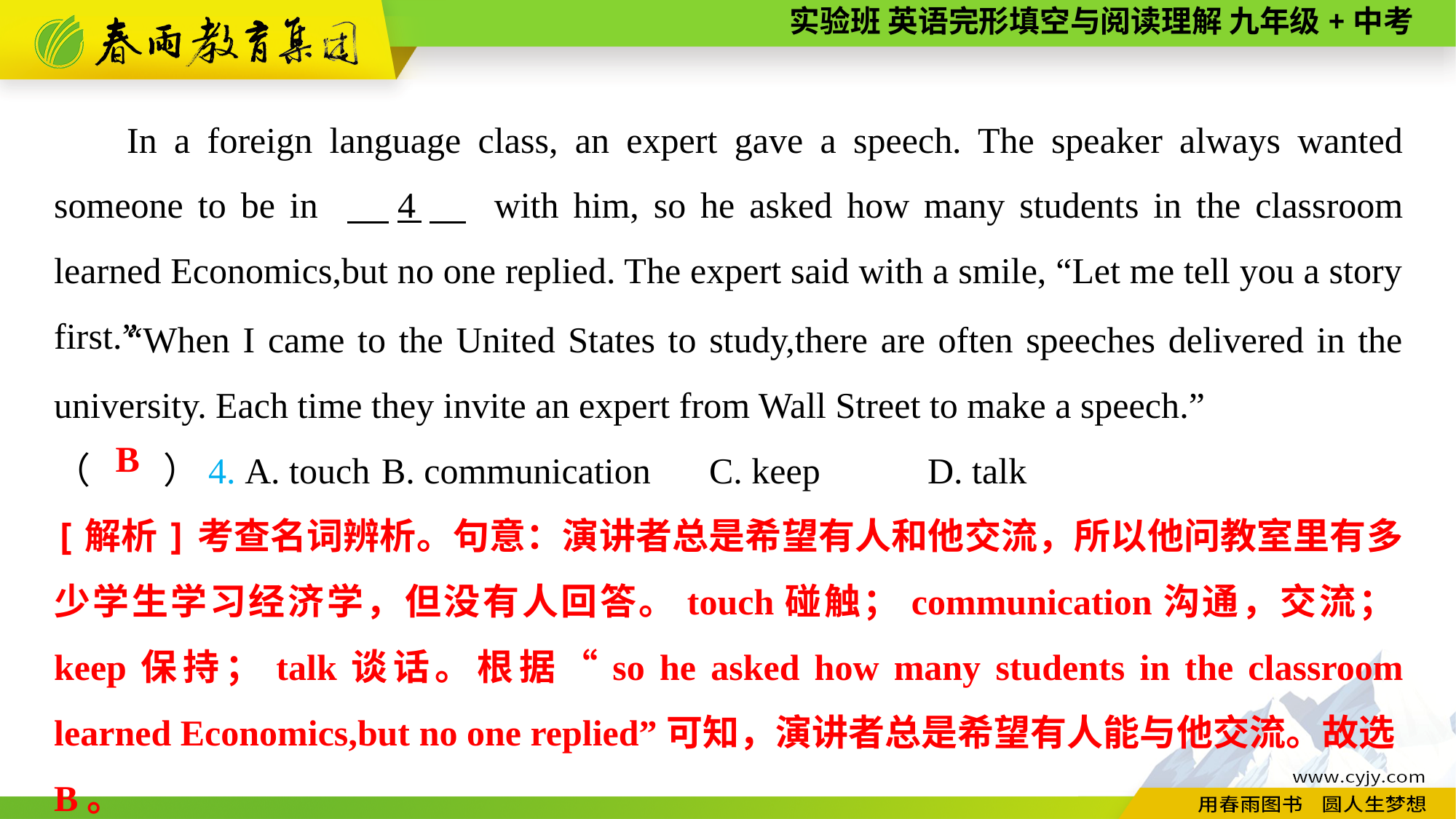

In a foreign language class, an expert gave a speech. The speaker always wanted someone to be in 　4　 with him, so he asked how many students in the classroom learned Economics,but no one replied. The expert said with a smile, “Let me tell you a story first.”
“When I came to the United States to study,there are often speeches delivered in the university. Each time they invite an expert from Wall Street to make a speech.”
（　　）4. A. touch	B. communication	C. keep	D. talk
B
[解析]考查名词辨析。句意：演讲者总是希望有人和他交流，所以他问教室里有多少学生学习经济学，但没有人回答。touch碰触；communication沟通，交流；keep保持；talk谈话。根据“so he asked how many students in the classroom learned Economics,but no one replied”可知，演讲者总是希望有人能与他交流。故选B。